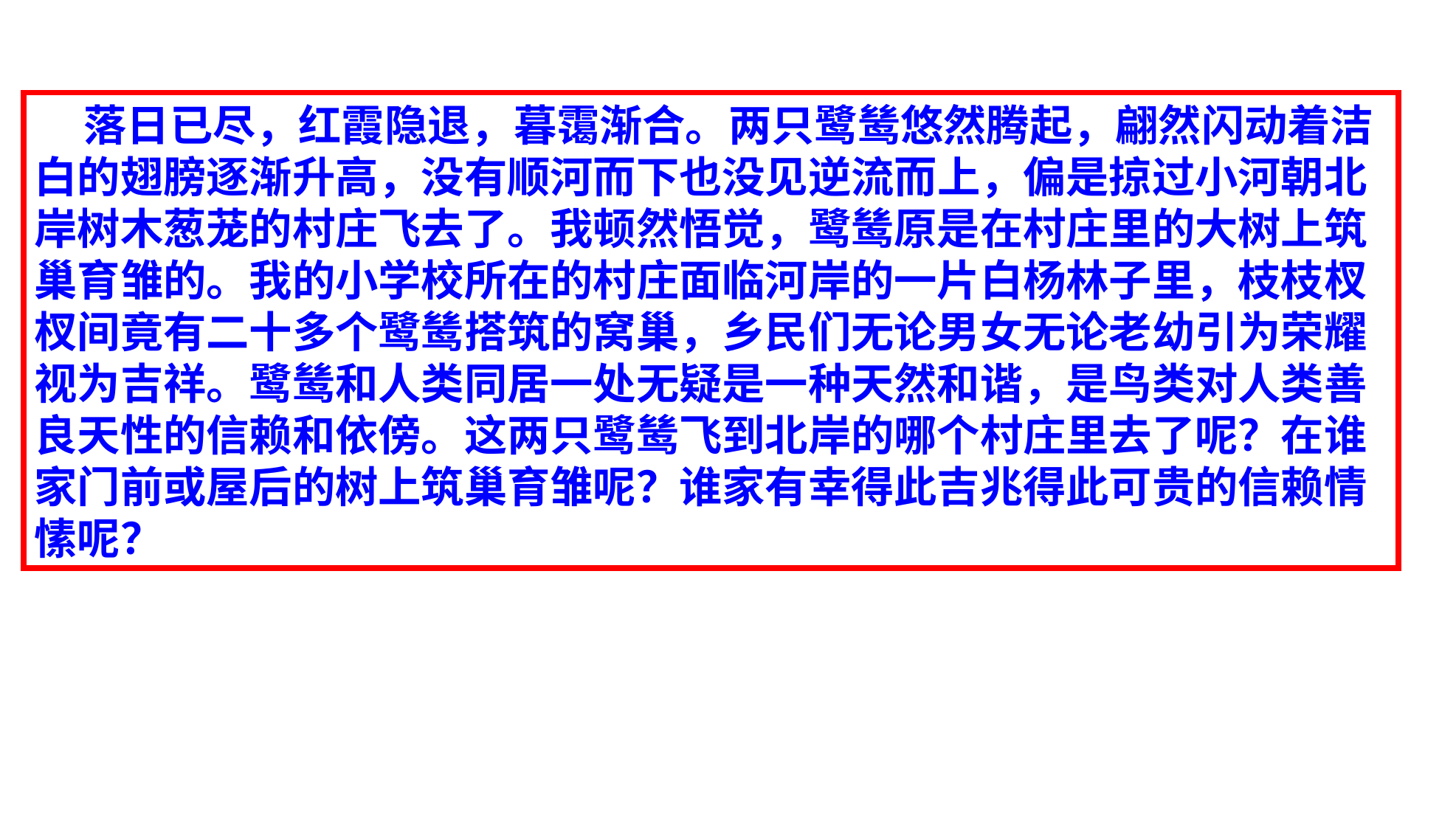

落日已尽，红霞隐退，暮霭渐合。两只鹭鸶悠然腾起，翩然闪动着洁白的翅膀逐渐升高，没有顺河而下也没见逆流而上，偏是掠过小河朝北岸树木葱茏的村庄飞去了。我顿然悟觉，鹭鸶原是在村庄里的大树上筑巢育雏的。我的小学校所在的村庄面临河岸的一片白杨林子里，枝枝杈杈间竟有二十多个鹭鸶搭筑的窝巢，乡民们无论男女无论老幼引为荣耀视为吉祥。鹭鸶和人类同居一处无疑是一种天然和谐，是鸟类对人类善良天性的信赖和依傍。这两只鹭鸶飞到北岸的哪个村庄里去了呢？在谁家门前或屋后的树上筑巢育雏呢？谁家有幸得此吉兆得此可贵的信赖情愫呢？